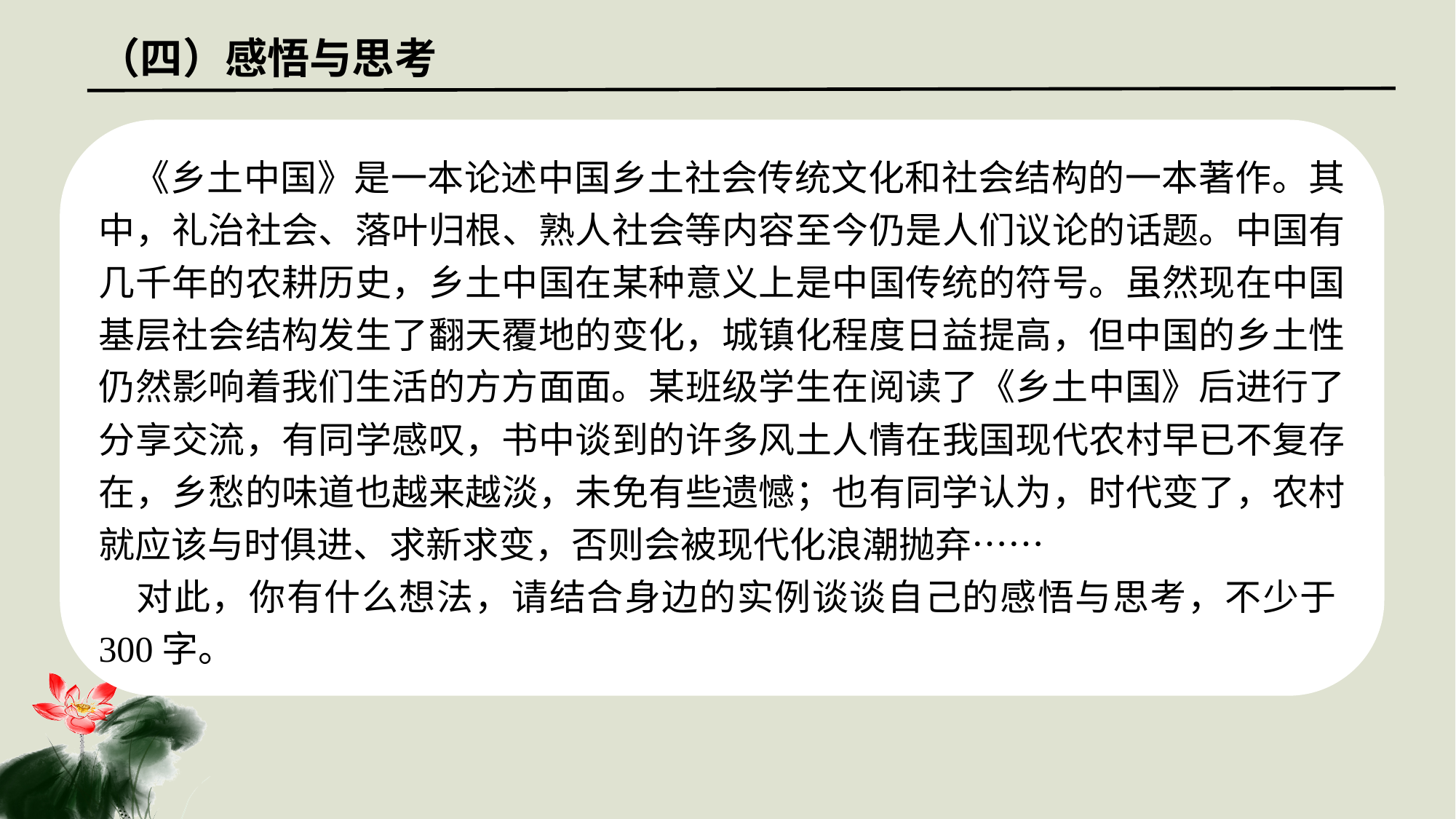

（四）感悟与思考
   《乡土中国》是一本论述中国乡土社会传统文化和社会结构的一本著作。其中，礼治社会、落叶归根、熟人社会等内容至今仍是人们议论的话题。中国有几千年的农耕历史，乡土中国在某种意义上是中国传统的符号。虽然现在中国基层社会结构发生了翻天覆地的变化，城镇化程度日益提高，但中国的乡土性仍然影响着我们生活的方方面面。某班级学生在阅读了《乡土中国》后进行了分享交流，有同学感叹，书中谈到的许多风土人情在我国现代农村早已不复存在，乡愁的味道也越来越淡，未免有些遗憾；也有同学认为，时代变了，农村就应该与时俱进、求新求变，否则会被现代化浪潮抛弃……
   对此，你有什么想法，请结合身边的实例谈谈自己的感悟与思考，不少于300字。